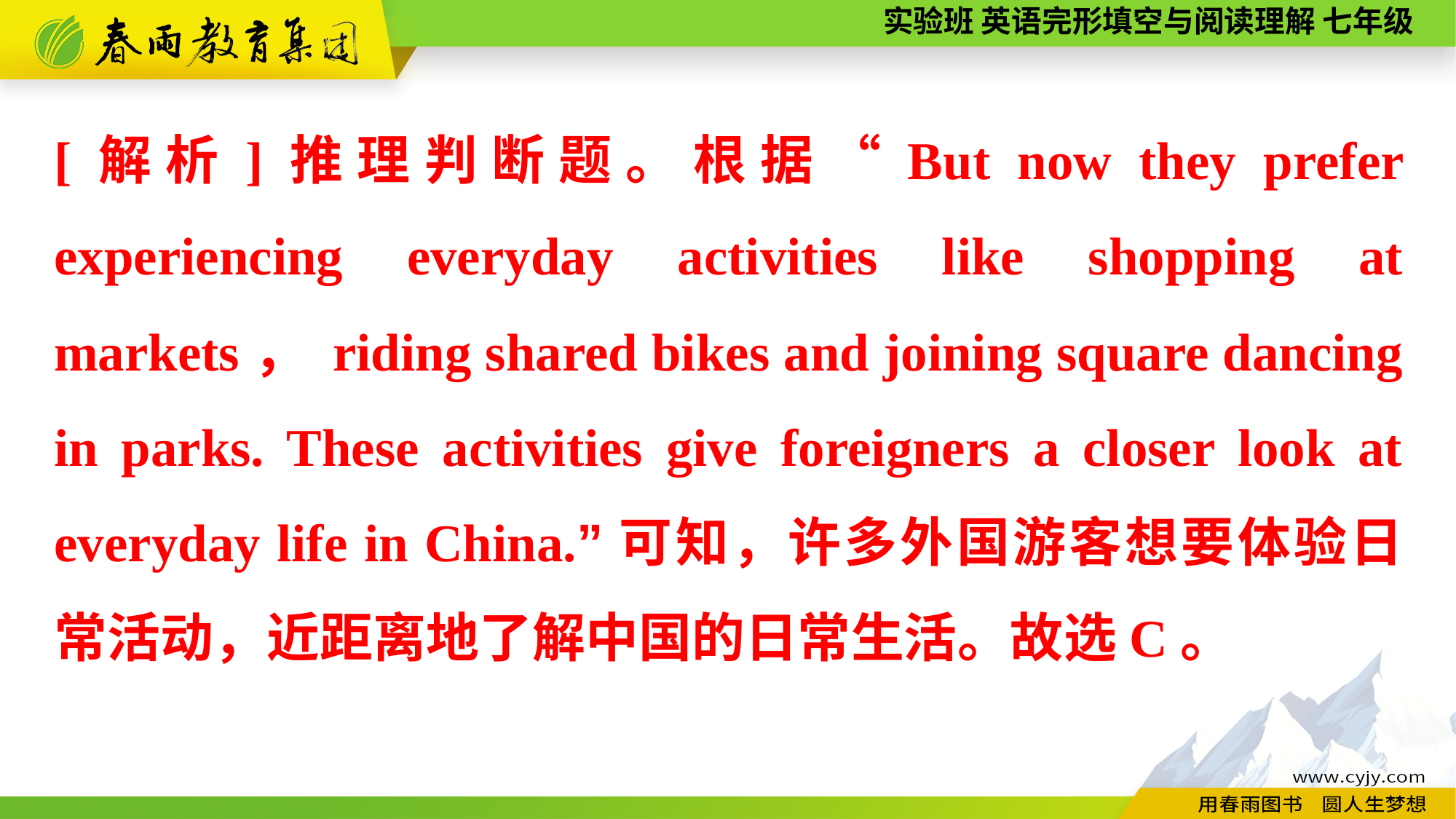

[解析]推理判断题。根据“But now they prefer experiencing everyday activities like shopping at markets， riding shared bikes and joining square dancing in parks. These activities give foreigners a closer look at everyday life in China.”可知，许多外国游客想要体验日常活动，近距离地了解中国的日常生活。故选C。